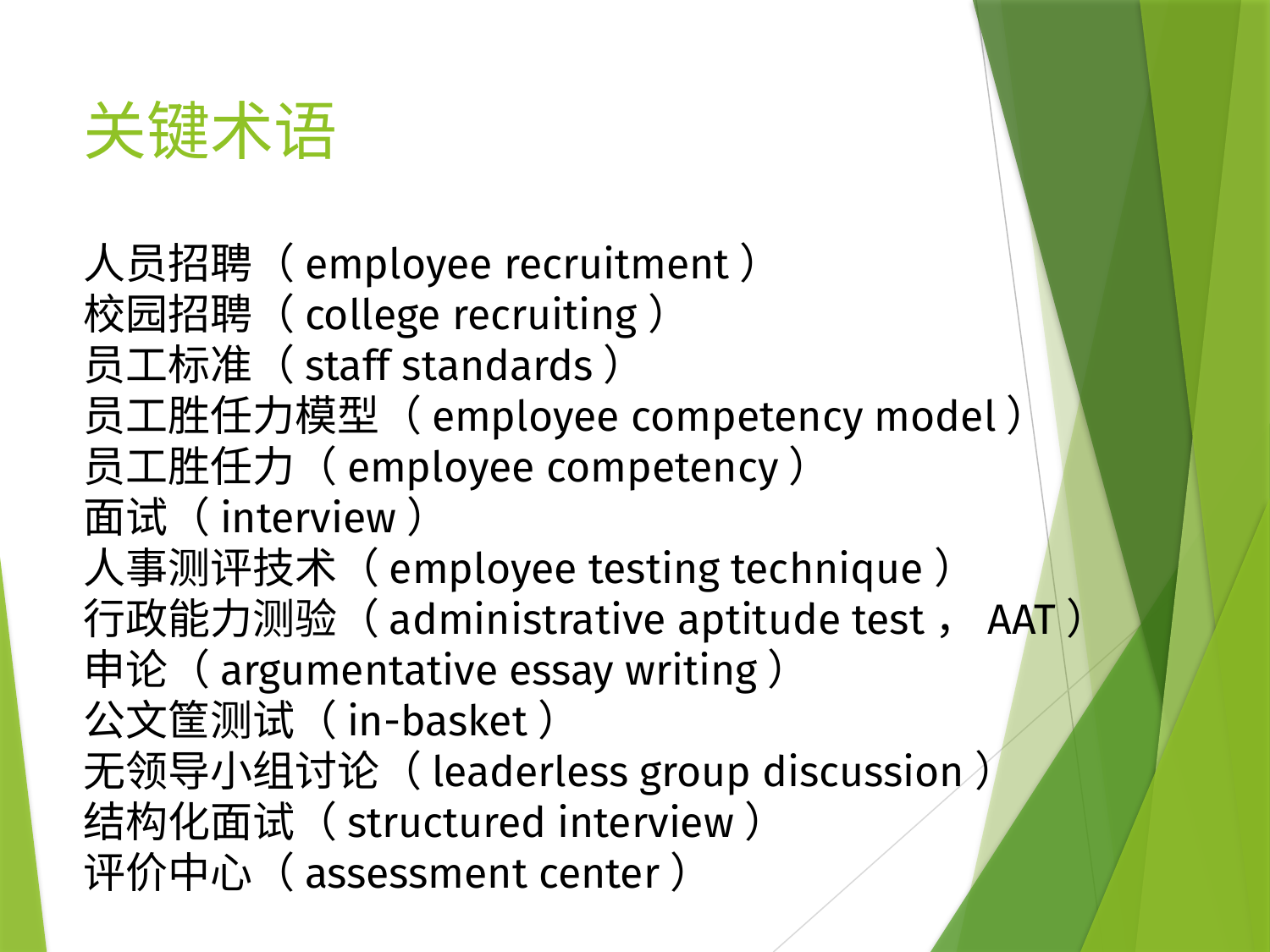

# 关键术语
人员招聘（employee recruitment）
校园招聘（college recruiting）
员工标准（staff standards）
员工胜任力模型（employee competency model）
员工胜任力（employee competency）
面试（interview）
人事测评技术（employee testing technique）
行政能力测验（administrative aptitude test，AAT）
申论（argumentative essay writing）
公文筐测试（in-basket）
无领导小组讨论（leaderless group discussion）
结构化面试（structured interview）
评价中心（assessment center）